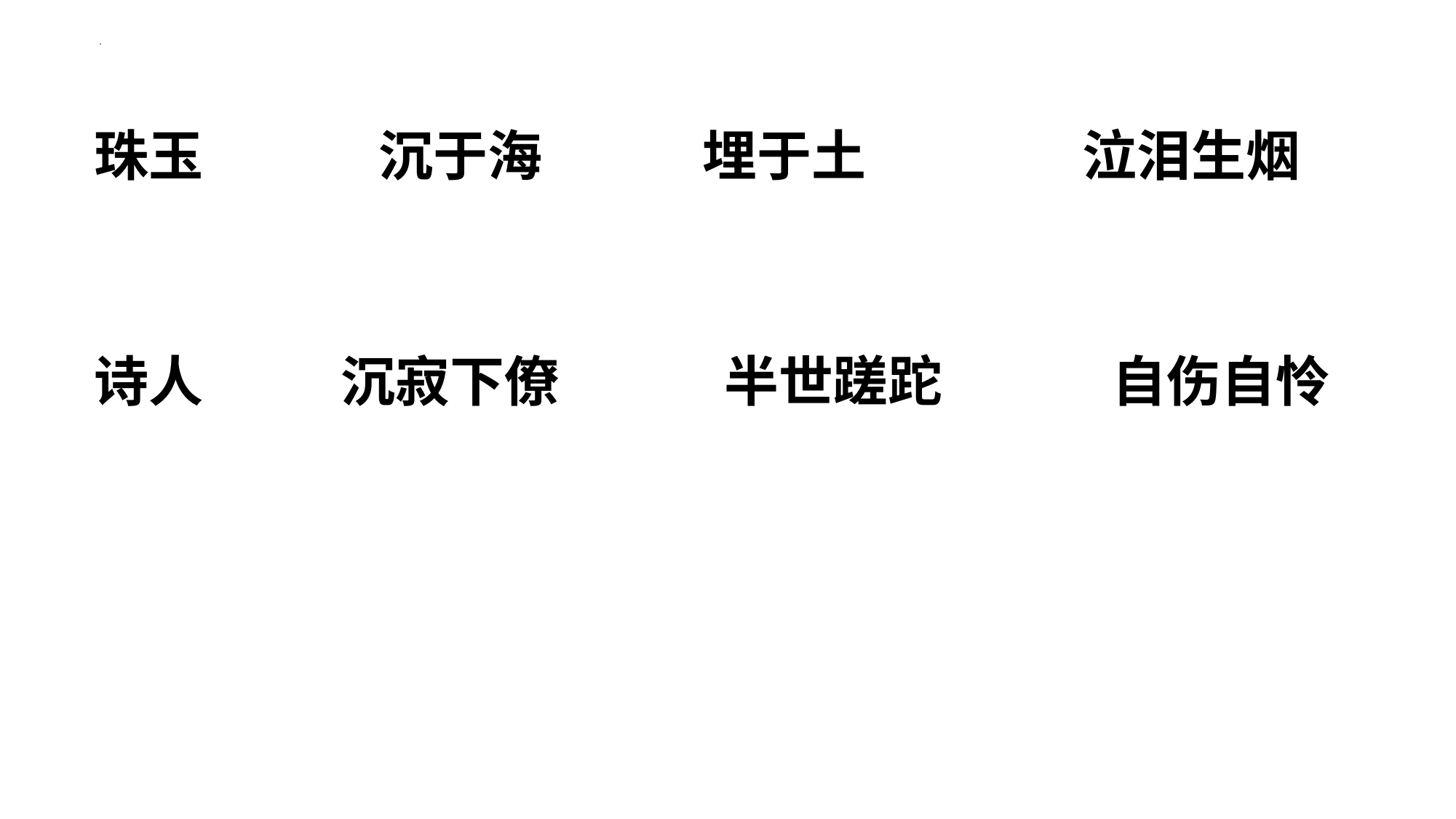

珠玉
沉于海
埋于土
泣泪生烟
诗人
沉寂下僚
半世蹉跎
自伤自怜